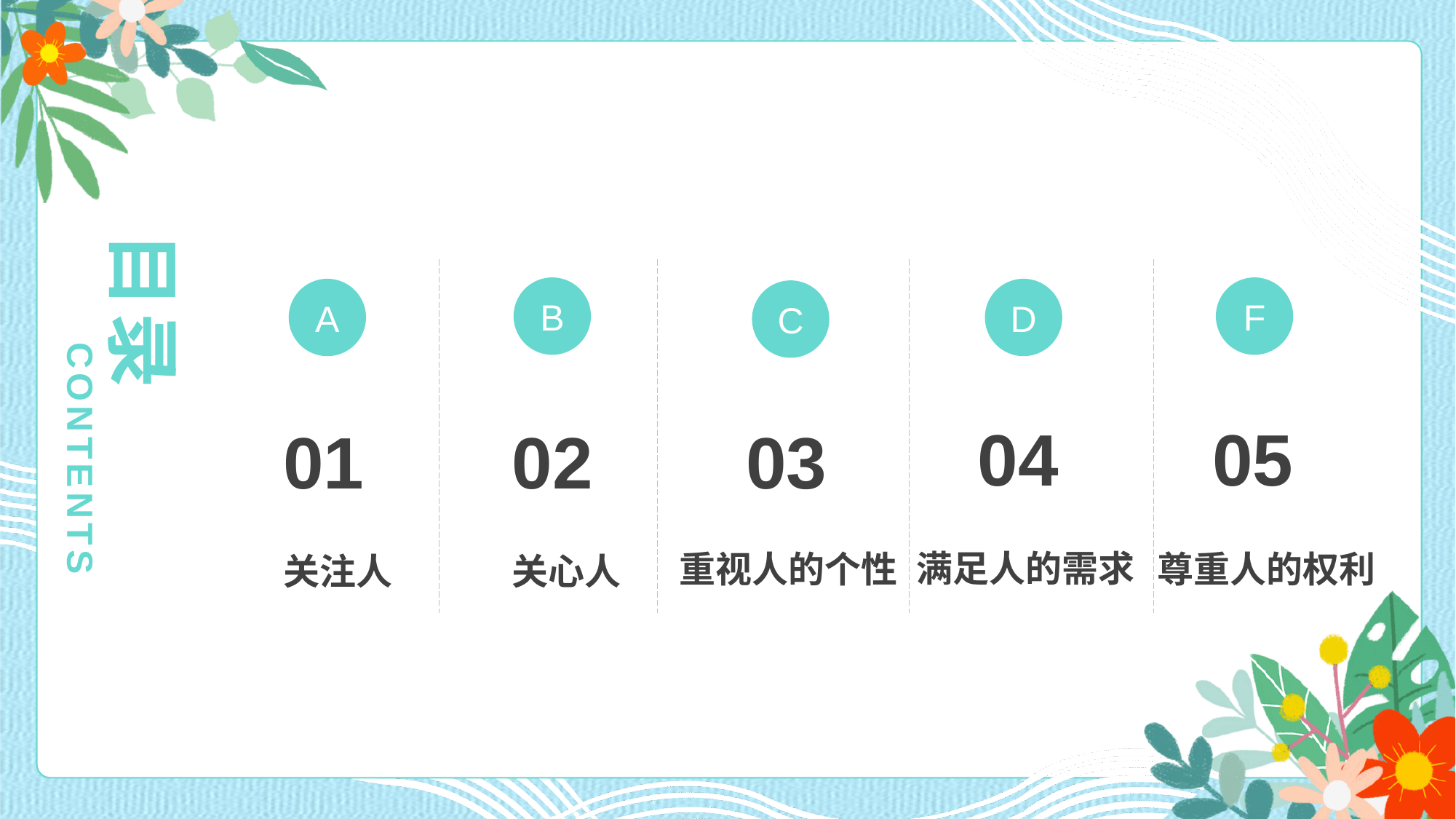

目录
B
F
A
D
C
 CONTENTS
04
满足人的需求

05
尊重人的权利

01
关注人

02
关心人

03
重视人的个性